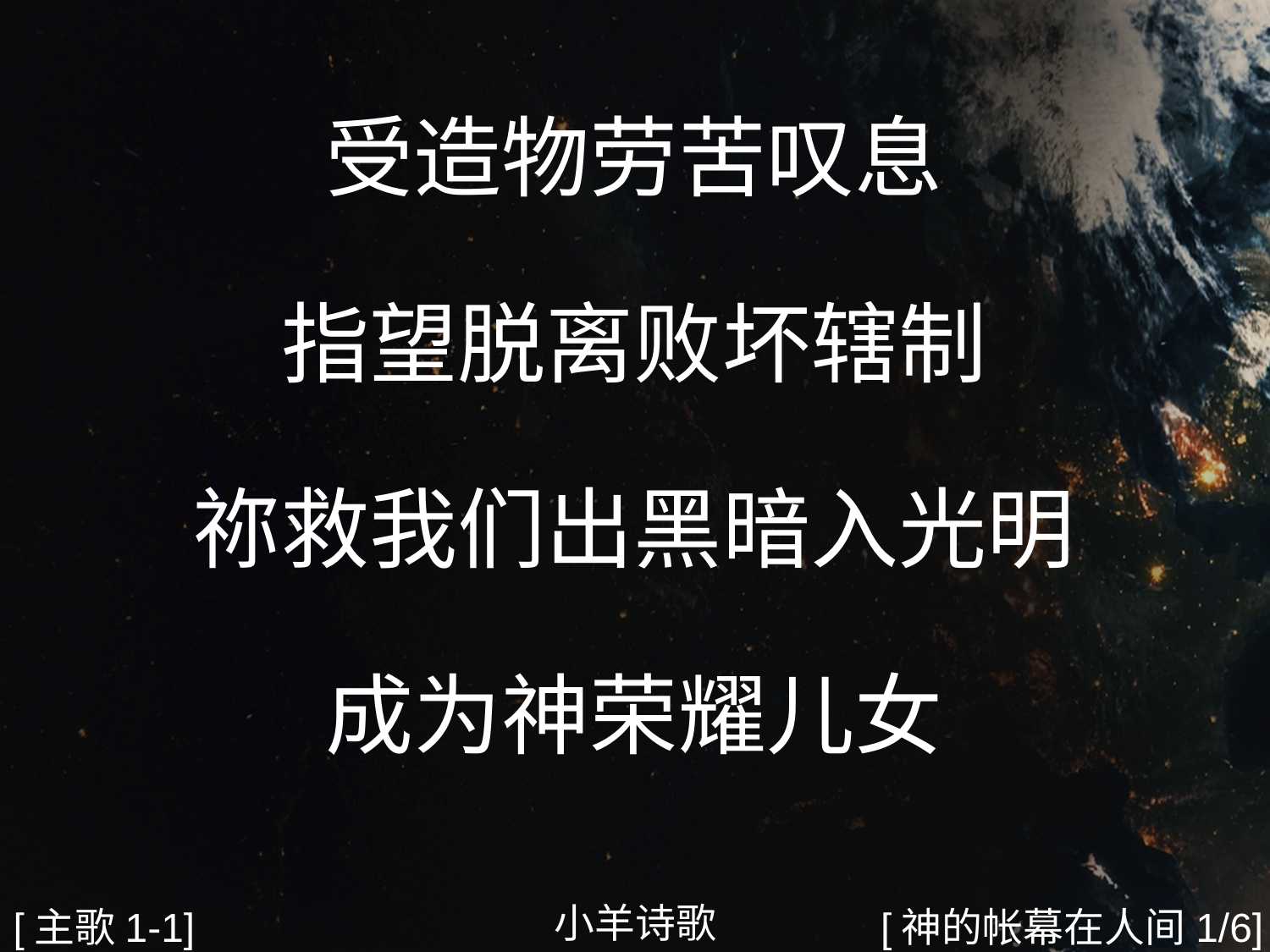

受造物劳苦叹息

指望脱离败坏辖制

祢救我们出黑暗入光明

成为神荣耀儿女
#

小羊诗歌
[主歌1-1]
[神的帐幕在人间1/6]